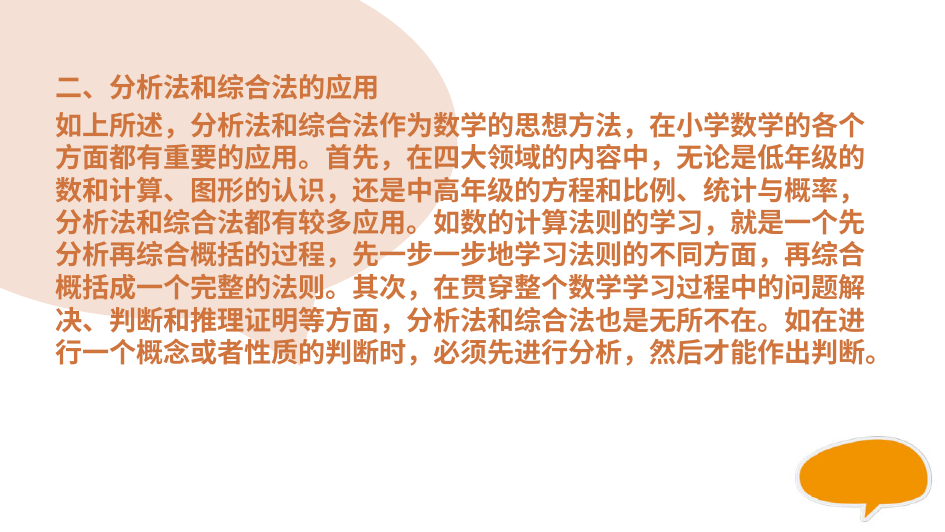

二、分析法和综合法的应用
如上所述，分析法和综合法作为数学的思想方法，在小学数学的各个方面都有重要的应用。首先，在四大领域的内容中，无论是低年级的数和计算、图形的认识，还是中高年级的方程和比例、统计与概率，分析法和综合法都有较多应用。如数的计算法则的学习，就是一个先分析再综合概括的过程，先一步一步地学习法则的不同方面，再综合概括成一个完整的法则。其次，在贯穿整个数学学习过程中的问题解决、判断和推理证明等方面，分析法和综合法也是无所不在。如在进行一个概念或者性质的判断时，必须先进行分析，然后才能作出判断。